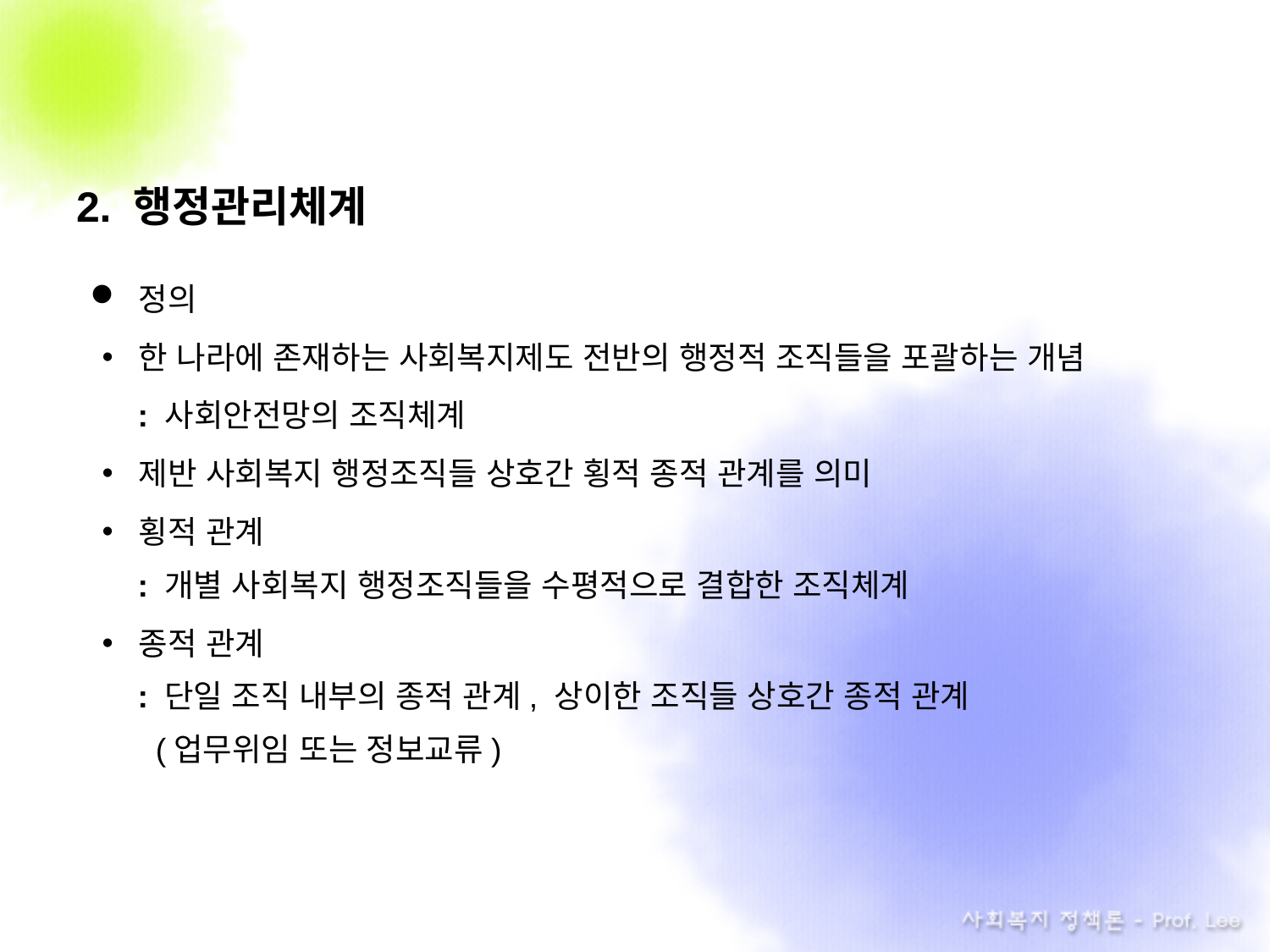

2. 행정관리체계

정의
한 나라에 존재하는 사회복지제도 전반의 행정적 조직들을 포괄하는 개념
    : 사회안전망의 조직체계
제반 사회복지 행정조직들 상호간 횡적 종적 관계를 의미
횡적 관계
    : 개별 사회복지 행정조직들을 수평적으로 결합한 조직체계
종적 관계
    : 단일 조직 내부의 종적 관계, 상이한 조직들 상호간 종적 관계
      (업무위임 또는 정보교류)